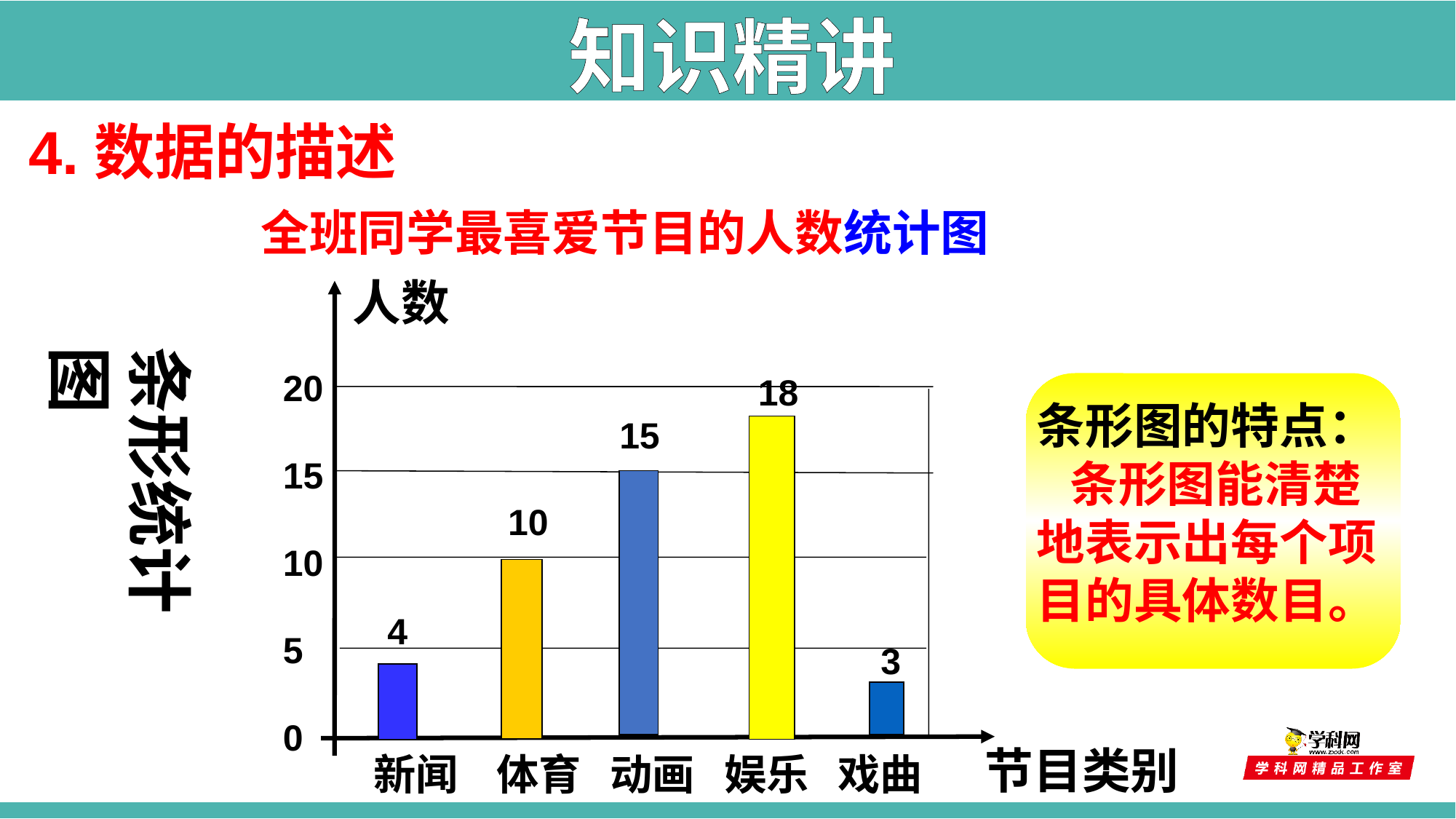

知识精讲
4.数据的描述
全班同学最喜爱节目的人数统计图
人数

20

15

10

5

0
18

15

10

4
3

节目类别

新闻    体育   动画   娱乐   戏曲
条形统计图

条形图的特点：     条形图能清楚地表示出每个项目的具体数目。